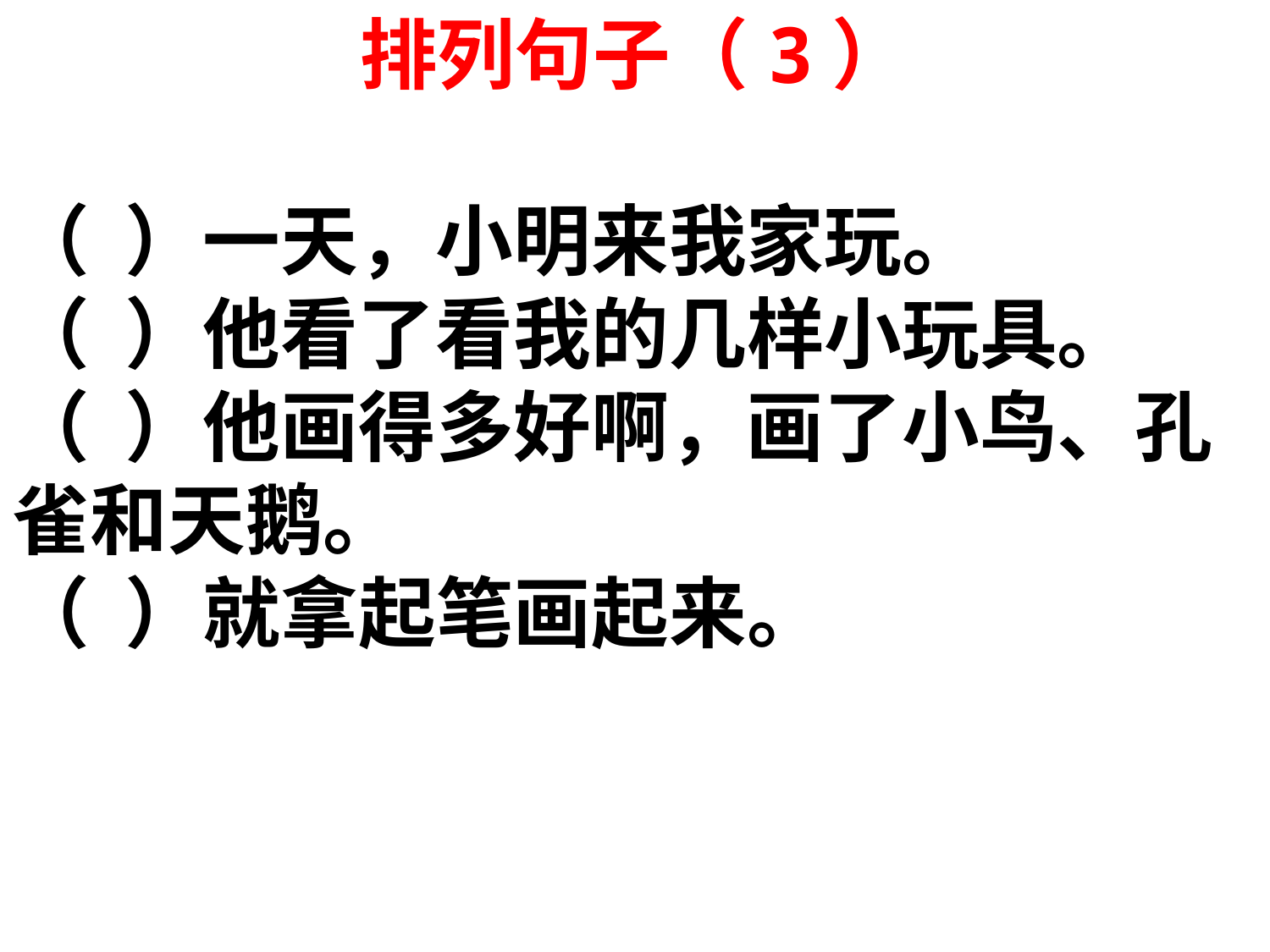

排列句子（3）

（  ）一天，小明来我家玩。
（  ）他看了看我的几样小玩具。
（  ）他画得多好啊，画了小鸟、孔雀和天鹅。
（  ）就拿起笔画起来。